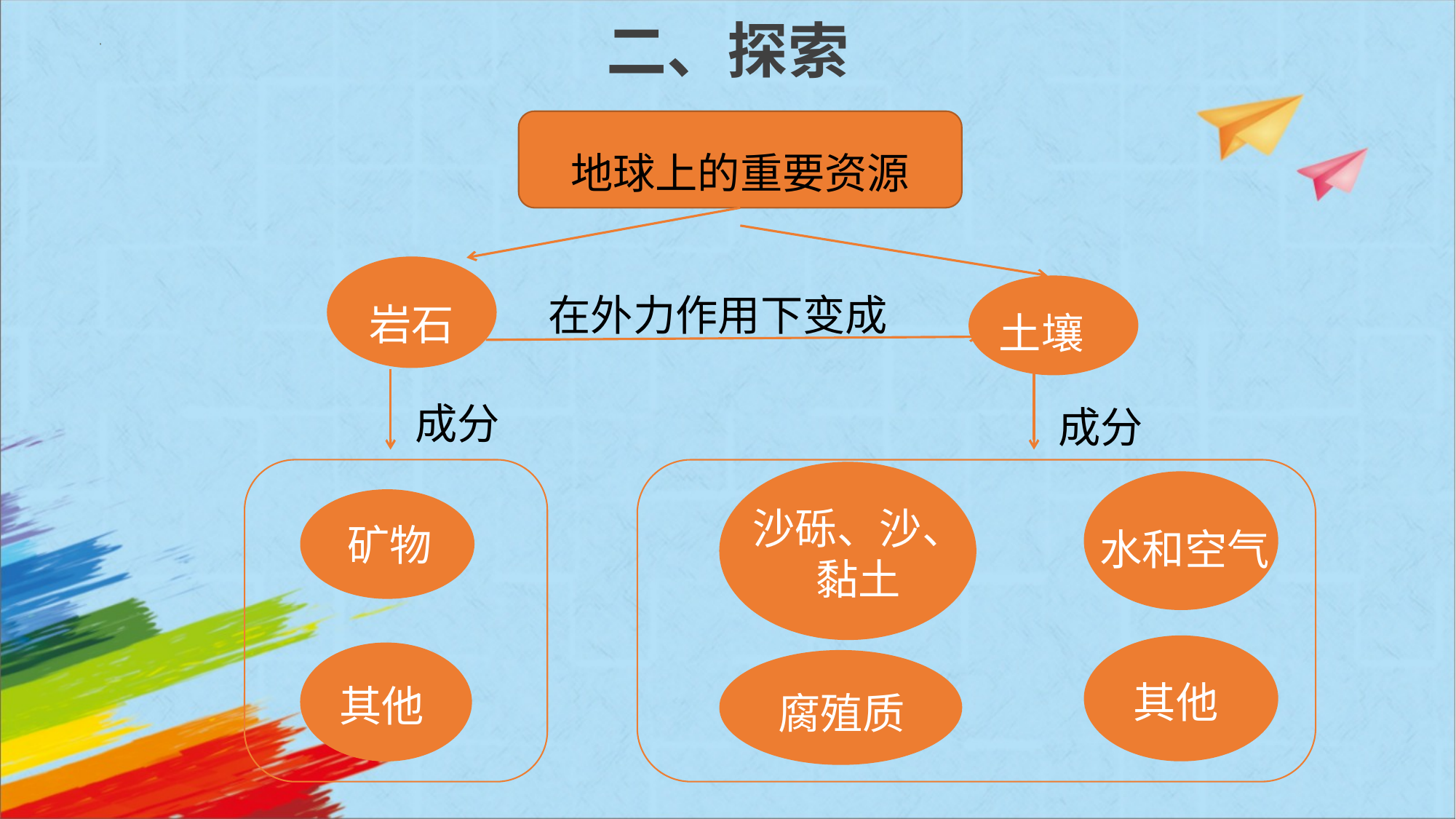

# 二、探索
地球上的重要资源

在外力作用下变成
岩石

土壤
成分
成分

矿物

水和空气
沙砾、沙、
黏土

其他
其他

腐殖质